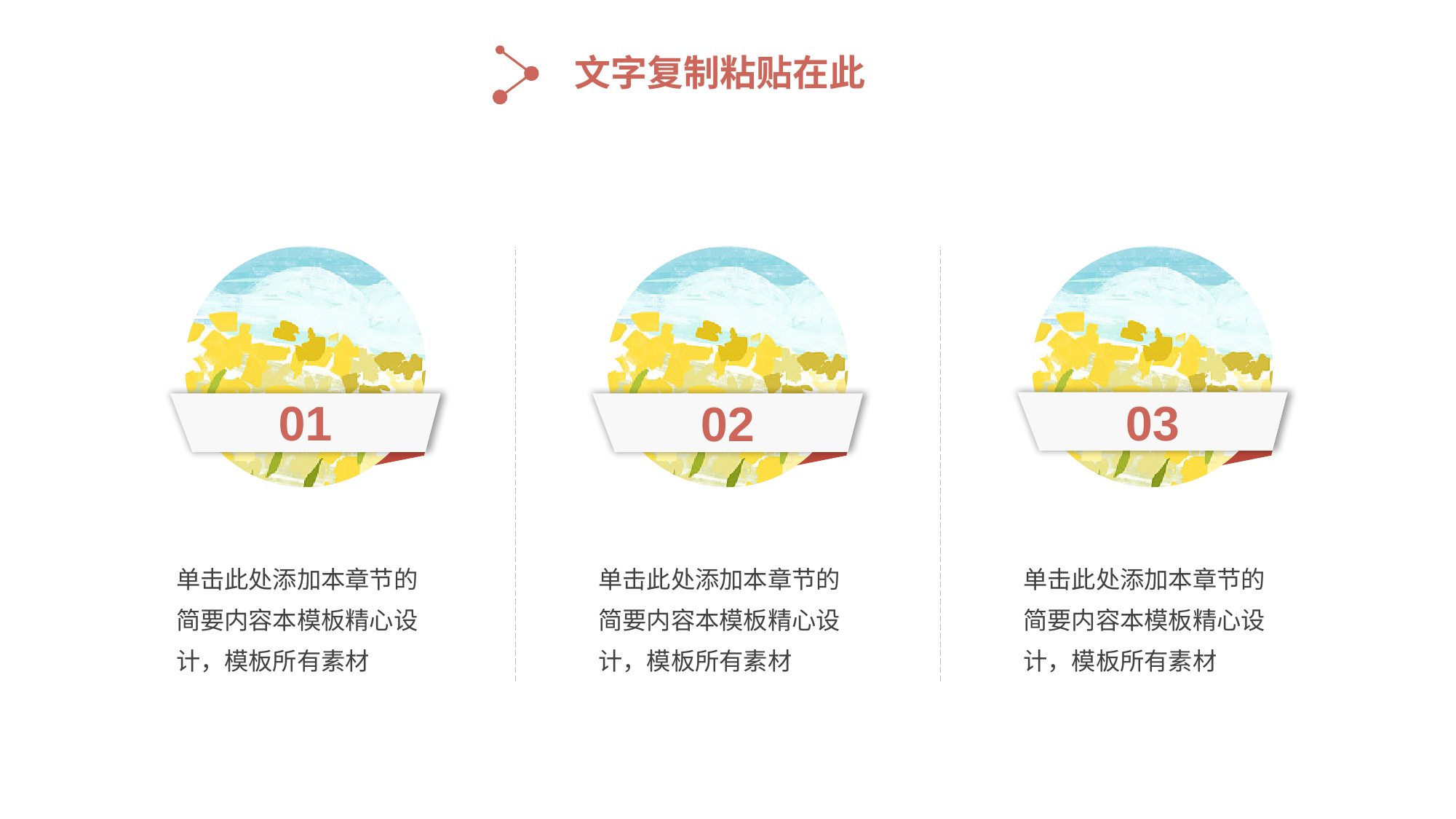

文字复制粘贴在此

01
03
02

单击此处添加本章节的简要内容本模板精心设计，模板所有素材
单击此处添加本章节的简要内容本模板精心设计，模板所有素材
单击此处添加本章节的简要内容本模板精心设计，模板所有素材